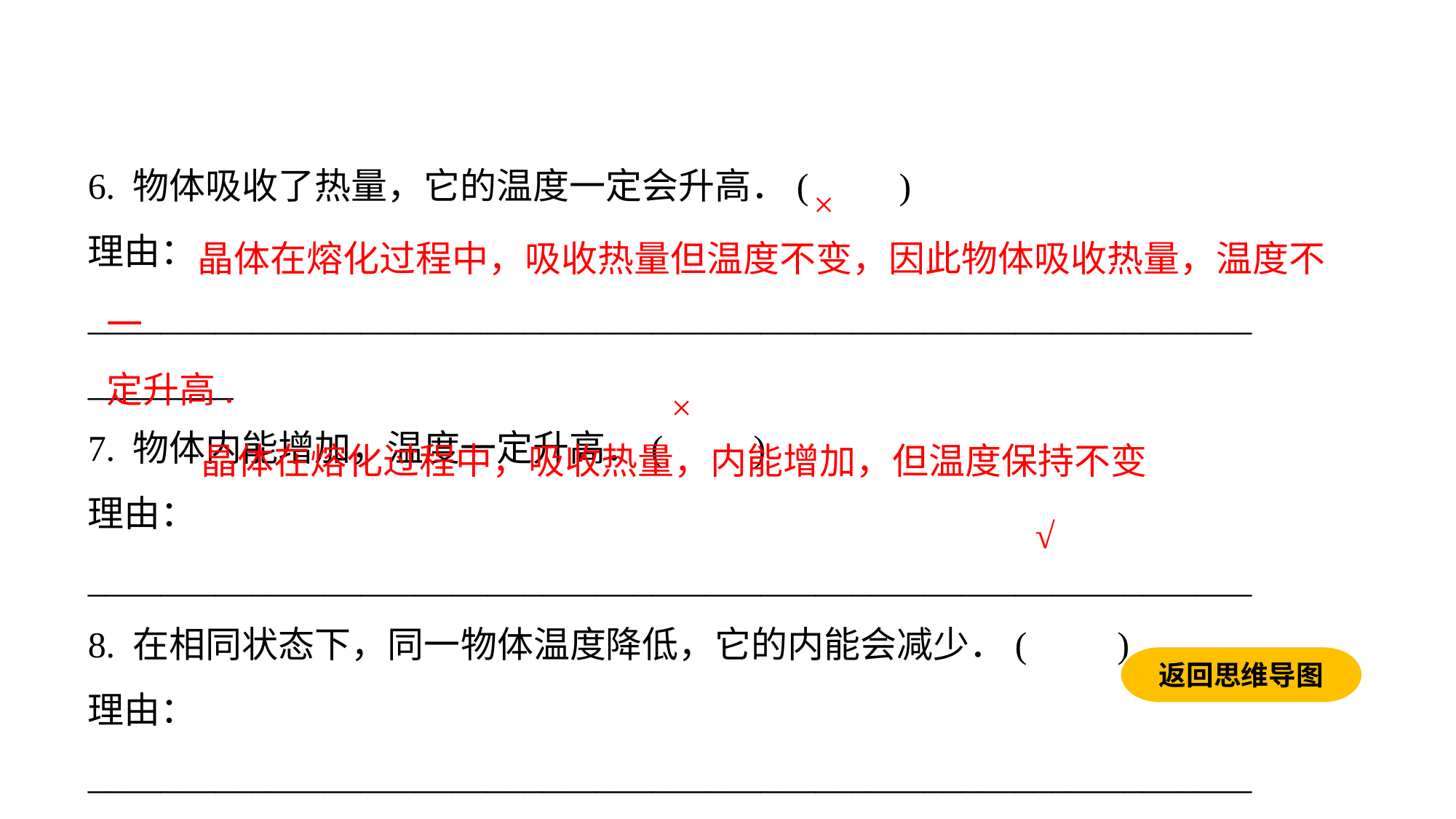

6. 物体吸收了热量，它的温度一定会升高．(　　)理由：________________________________________________________________
________7. 物体内能增加，温度一定升高．(　　)理由：________________________________________________________________8. 在相同状态下，同一物体温度降低，它的内能会减少．(　　)理由：________________________________________________________________
×
          晶体在熔化过程中，吸收热量但温度不变，因此物体吸收热量，温度不一
定升高.
×
晶体在熔化过程中，吸收热量，内能增加，但温度保持不变
√
返回思维导图